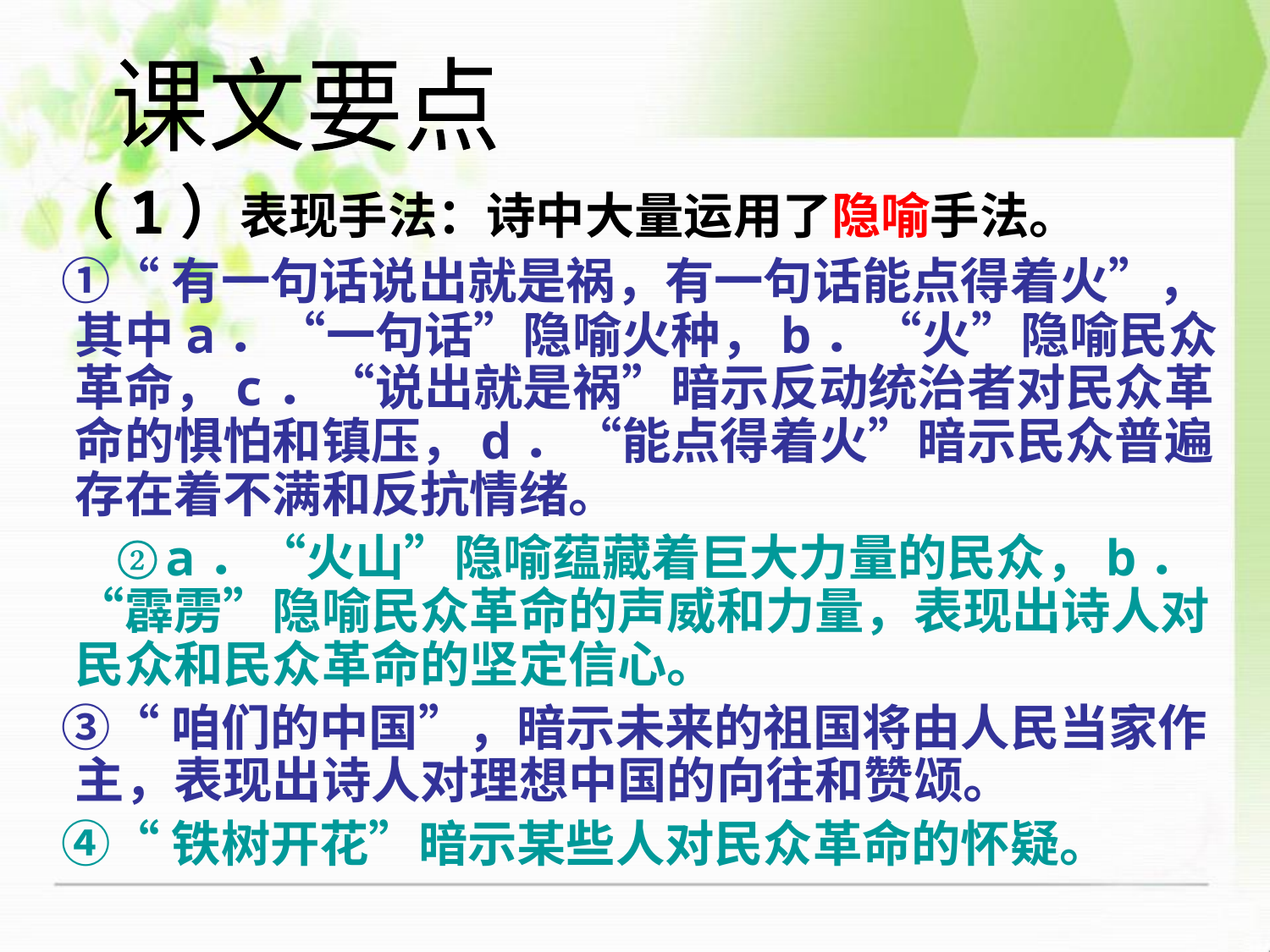

课文要点
 （1）表现手法：诗中大量运用了隐喻手法。
   ①“有一句话说出就是祸，有一句话能点得着火”，其中a．“一句话”隐喻火种，b．“火”隐喻民众革命，c．“说出就是祸”暗示反动统治者对民众革命的惧怕和镇压，d．“能点得着火”暗示民众普遍存在着不满和反抗情绪。
   ②a．“火山”隐喻蕴藏着巨大力量的民众，b．“霹雳”隐喻民众革命的声威和力量，表现出诗人对民众和民众革命的坚定信心。
   ③“咱们的中国”，暗示未来的祖国将由人民当家作主，表现出诗人对理想中国的向往和赞颂。
   ④“铁树开花”暗示某些人对民众革命的怀疑。